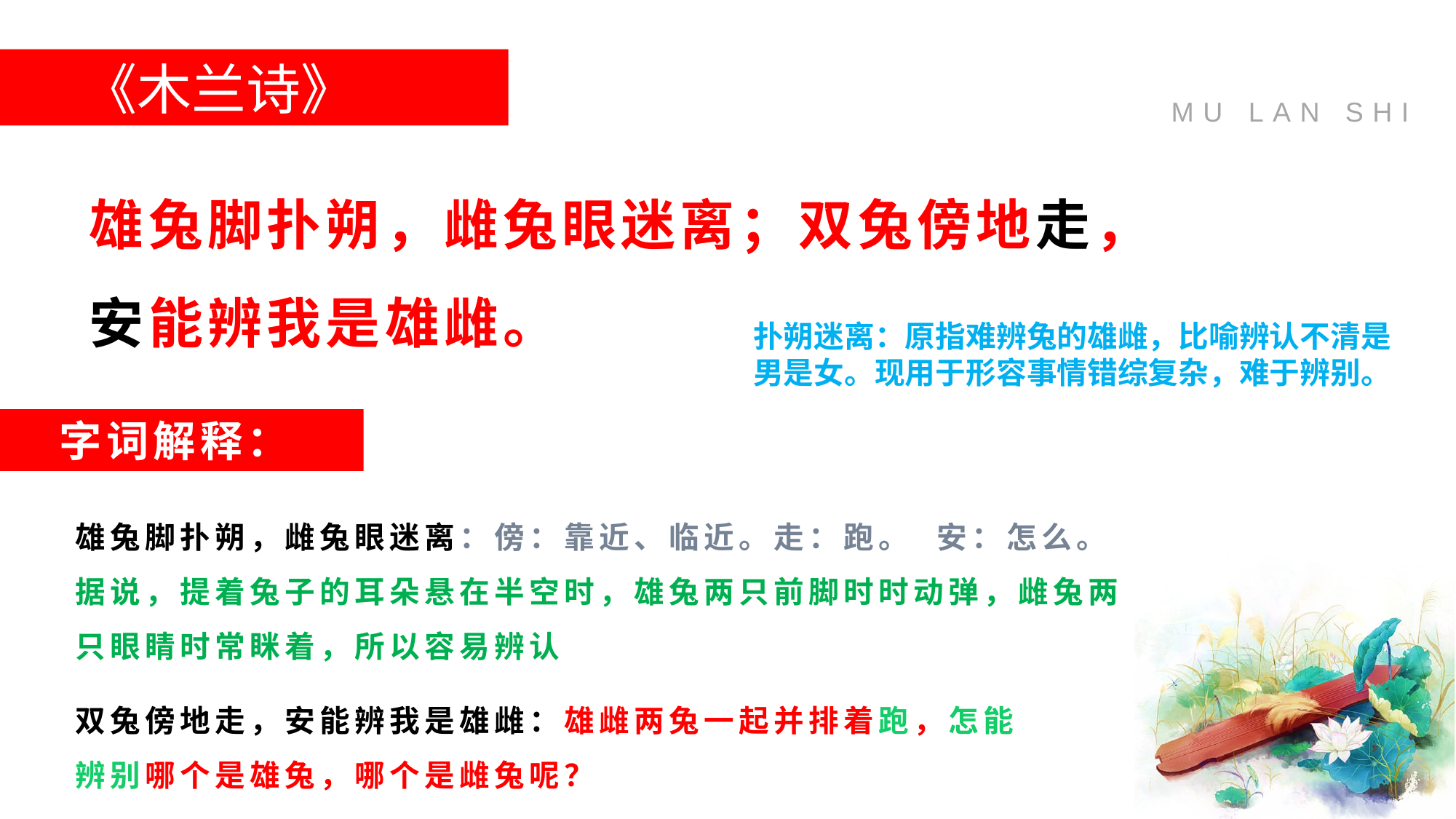

《木兰诗》
雄兔脚扑朔，雌兔眼迷离；双兔傍地走，安能辨我是雄雌。
扑朔迷离：原指难辨兔的雄雌，比喻辨认不清是男是女。现用于形容事情错综复杂，难于辨别。
字词解释：
雄兔脚扑朔，雌兔眼迷离：傍：靠近、临近。走：跑。  安：怎么。
据说，提着兔子的耳朵悬在半空时，雄兔两只前脚时时动弹，雌兔两只眼睛时常眯着，所以容易辨认

双兔傍地走，安能辨我是雄雌：雄雌两兔一起并排着跑，怎能辨别哪个是雄兔，哪个是雌兔呢？